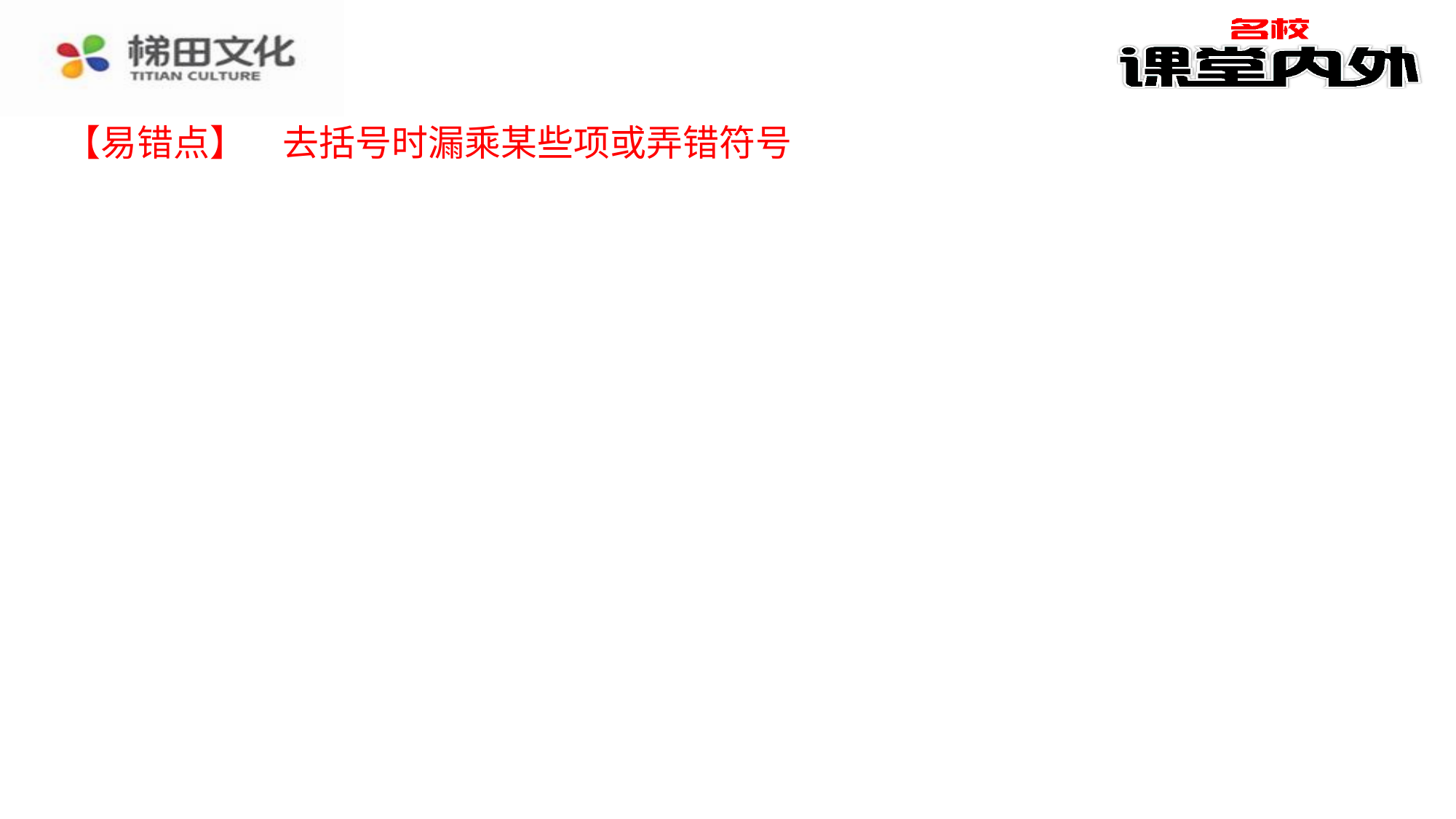

【易错点】　去括号时漏乘某些项或弄错符号
【易错点】　去括号时漏乘某些项或弄错符号